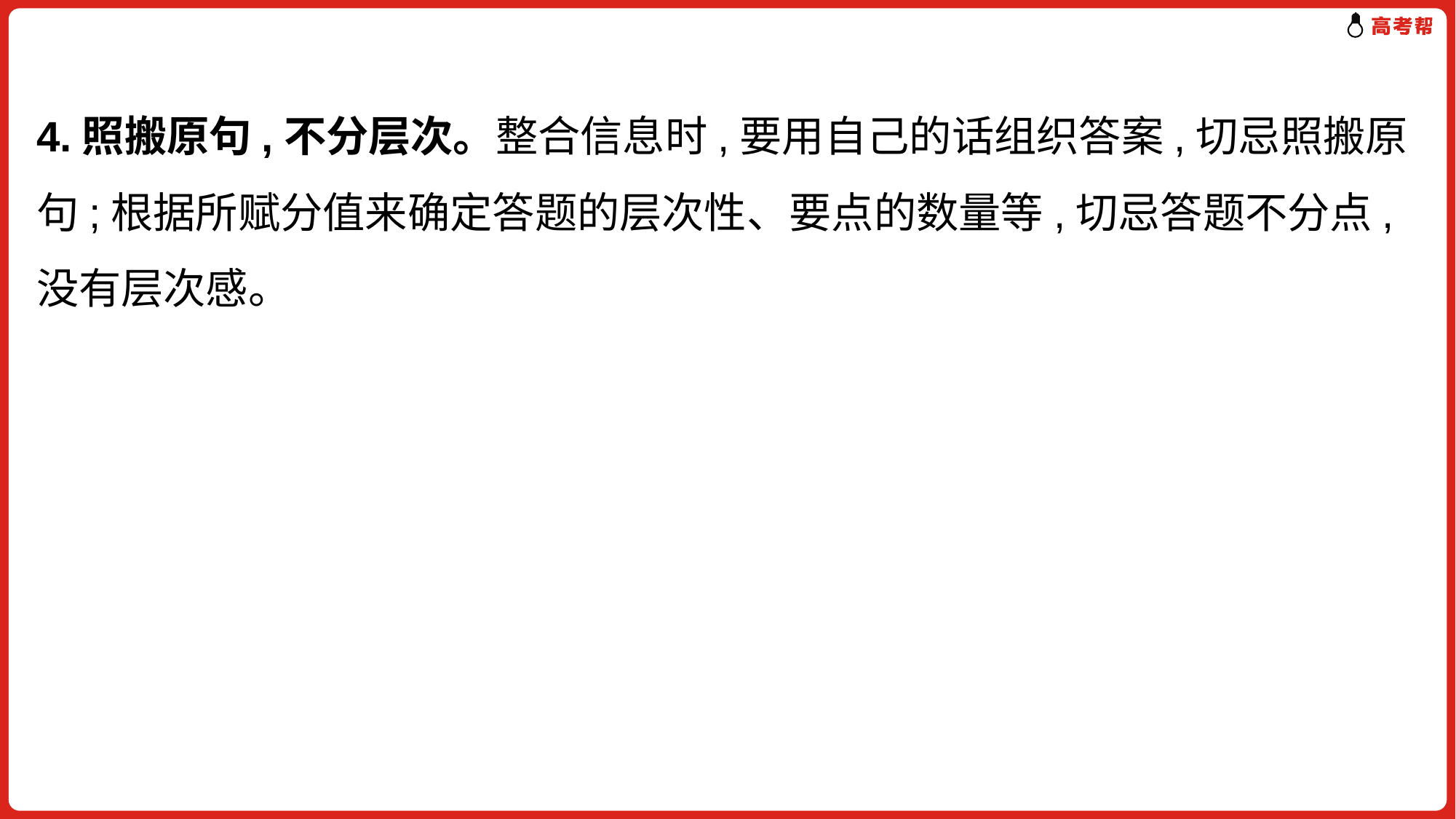

4.照搬原句,不分层次。整合信息时,要用自己的话组织答案,切忌照搬原句;根据所赋分值来确定答题的层次性、要点的数量等,切忌答题不分点,没有层次感。